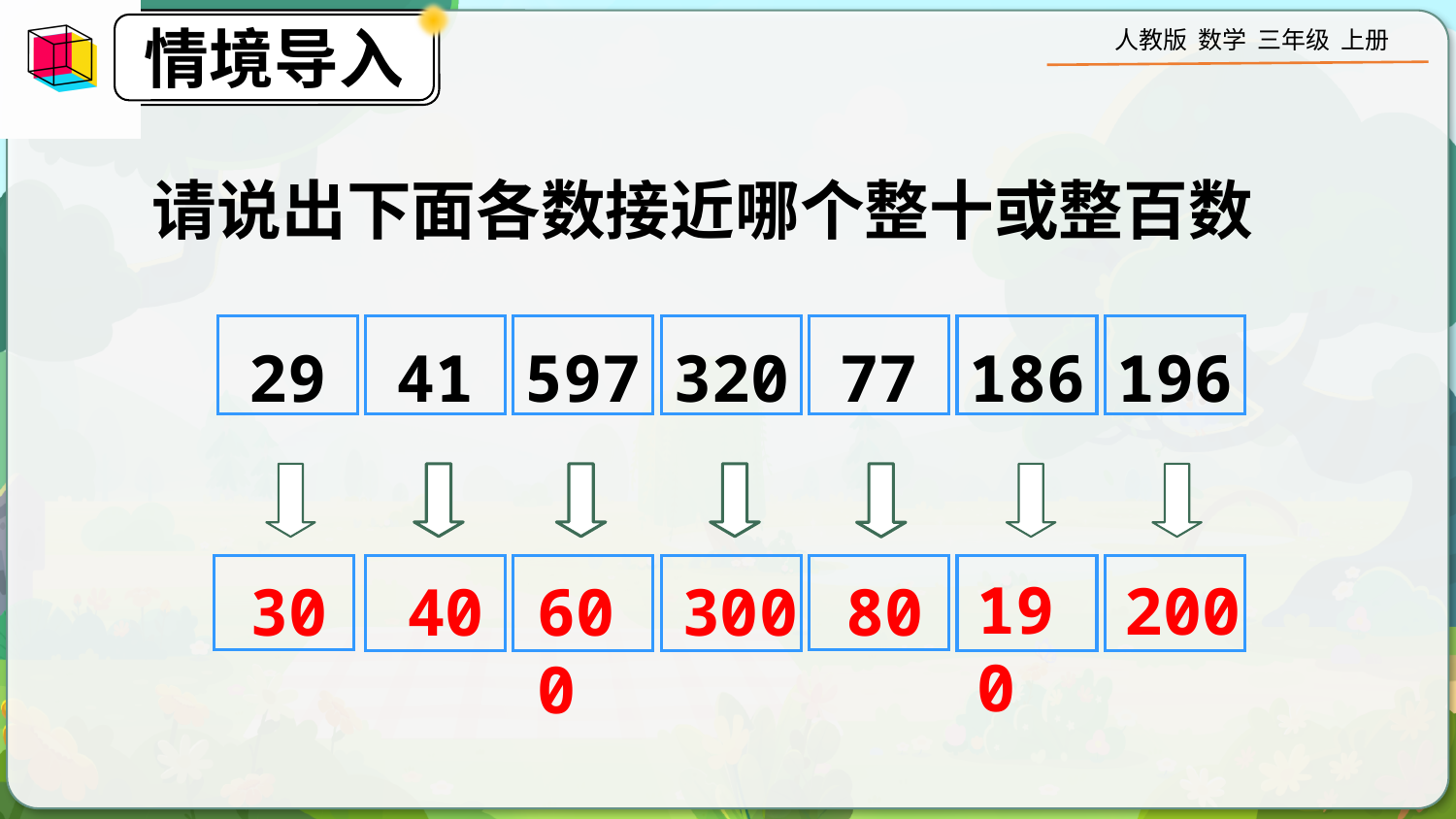

请说出下面各数接近哪个整十或整百数
29
41
597
320
77
186
196

190
200
30
40
600
300
80